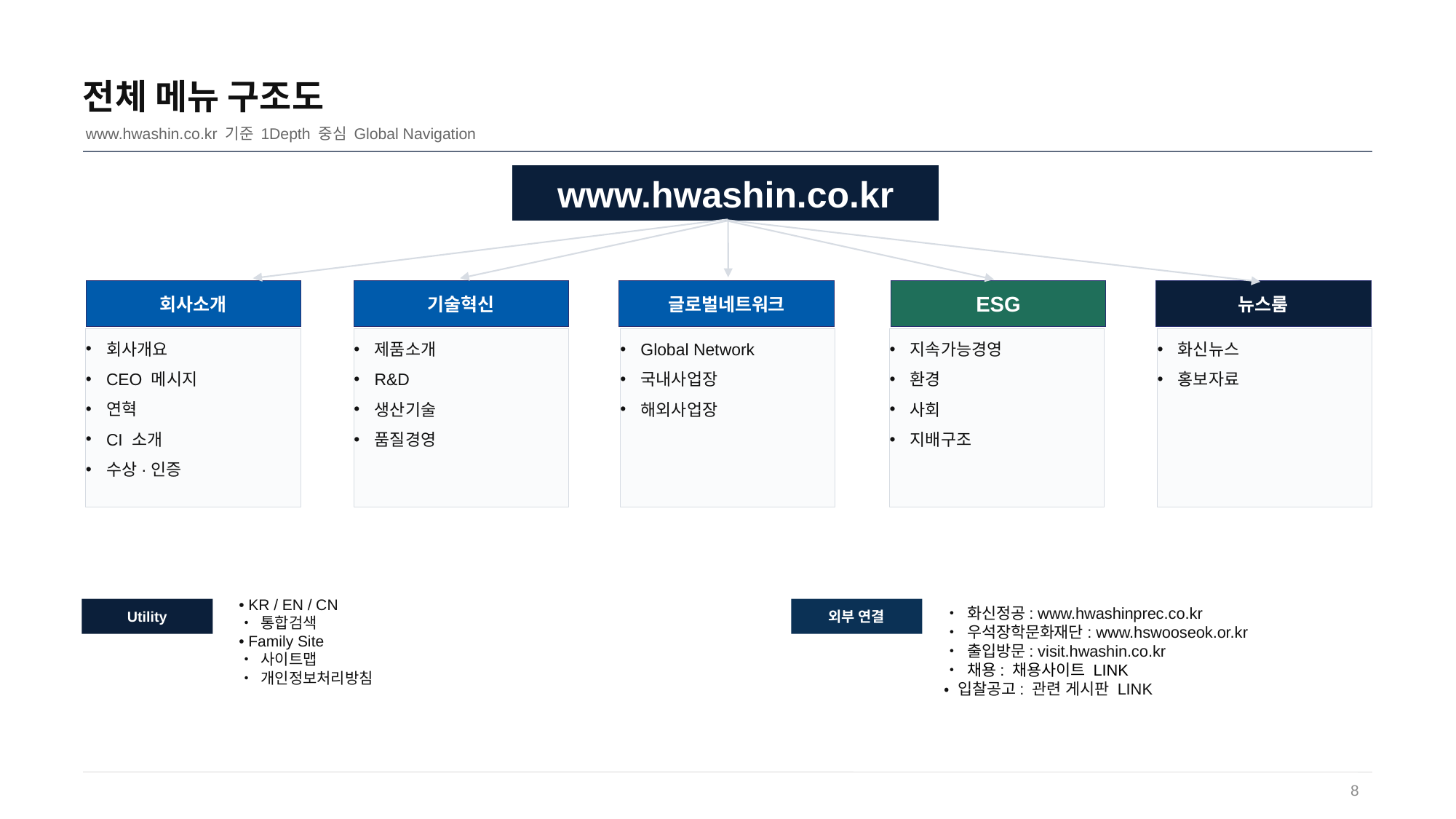

전체 메뉴 구조도
www.hwashin.co.kr 기준 1Depth 중심 Global Navigation
www.hwashin.co.kr

회사소개
기술혁신
글로벌네트워크
ESG
뉴스룸
회사개요
CEO 메시지
연혁
CI 소개
수상·인증
제품소개
R&D
생산기술
품질경영
Global Network
국내사업장
해외사업장

지속가능경영
환경
사회
지배구조

화신뉴스
홍보자료

• 화신정공: www.hwashinprec.co.kr
• 우석장학문화재단: www.hswooseok.or.kr
• 출입방문: visit.hwashin.co.kr
• 채용: 채용사이트 LINK
• 입찰공고: 관련 게시판 LINK
• KR / EN / CN
• 통합검색
• Family Site
• 사이트맵
• 개인정보처리방침
Utility
외부 연결
8